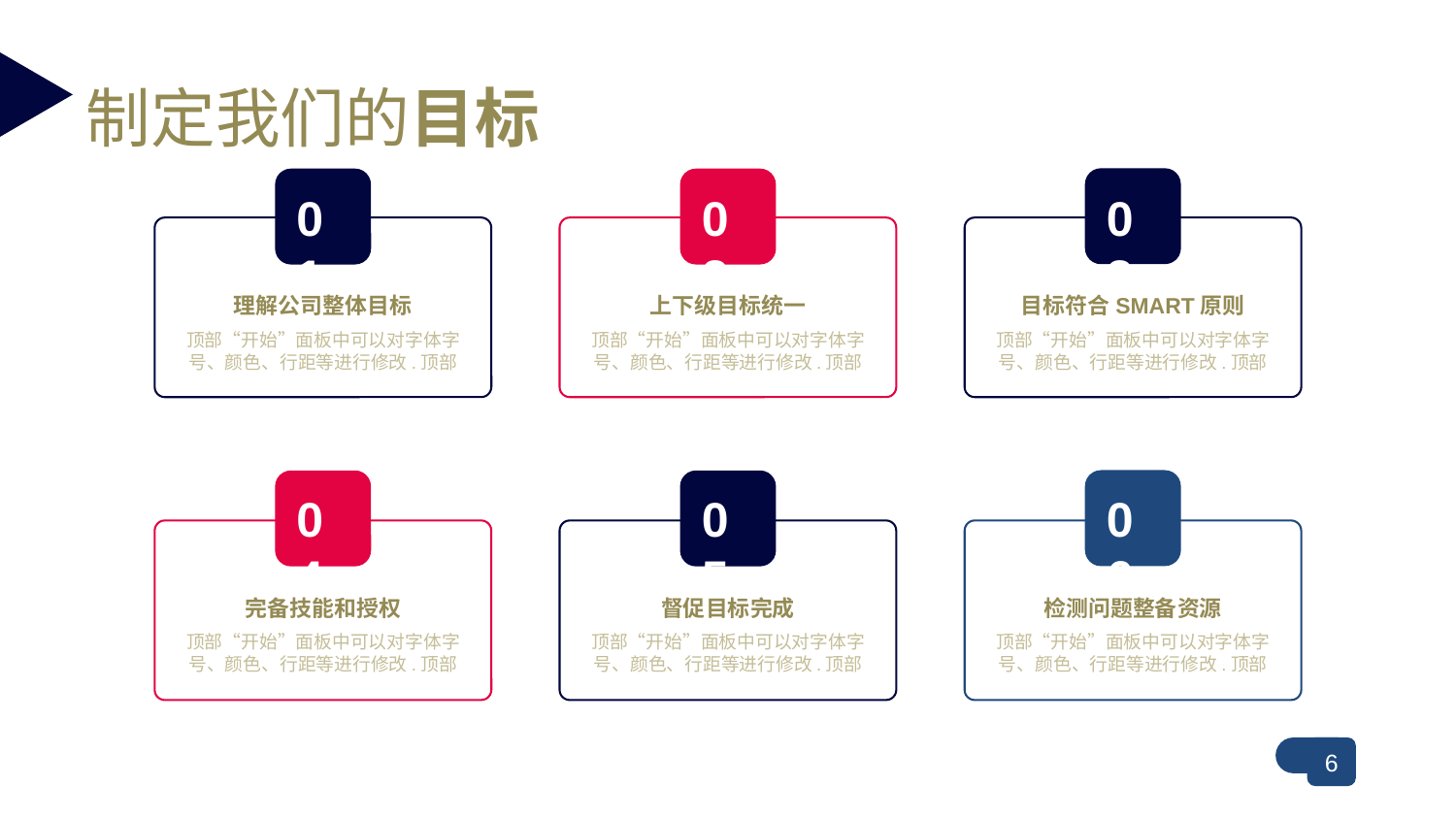

制定我们的目标

目标符合SMART原则
顶部“开始”面板中可以对字体字号、颜色、行距等进行修改.顶部
03

上下级目标统一
顶部“开始”面板中可以对字体字号、颜色、行距等进行修改.顶部
02

理解公司整体目标
顶部“开始”面板中可以对字体字号、颜色、行距等进行修改.顶部
01

检测问题整备资源
顶部“开始”面板中可以对字体字号、颜色、行距等进行修改.顶部
06

督促目标完成
顶部“开始”面板中可以对字体字号、颜色、行距等进行修改.顶部
05

完备技能和授权
顶部“开始”面板中可以对字体字号、颜色、行距等进行修改.顶部
04
6